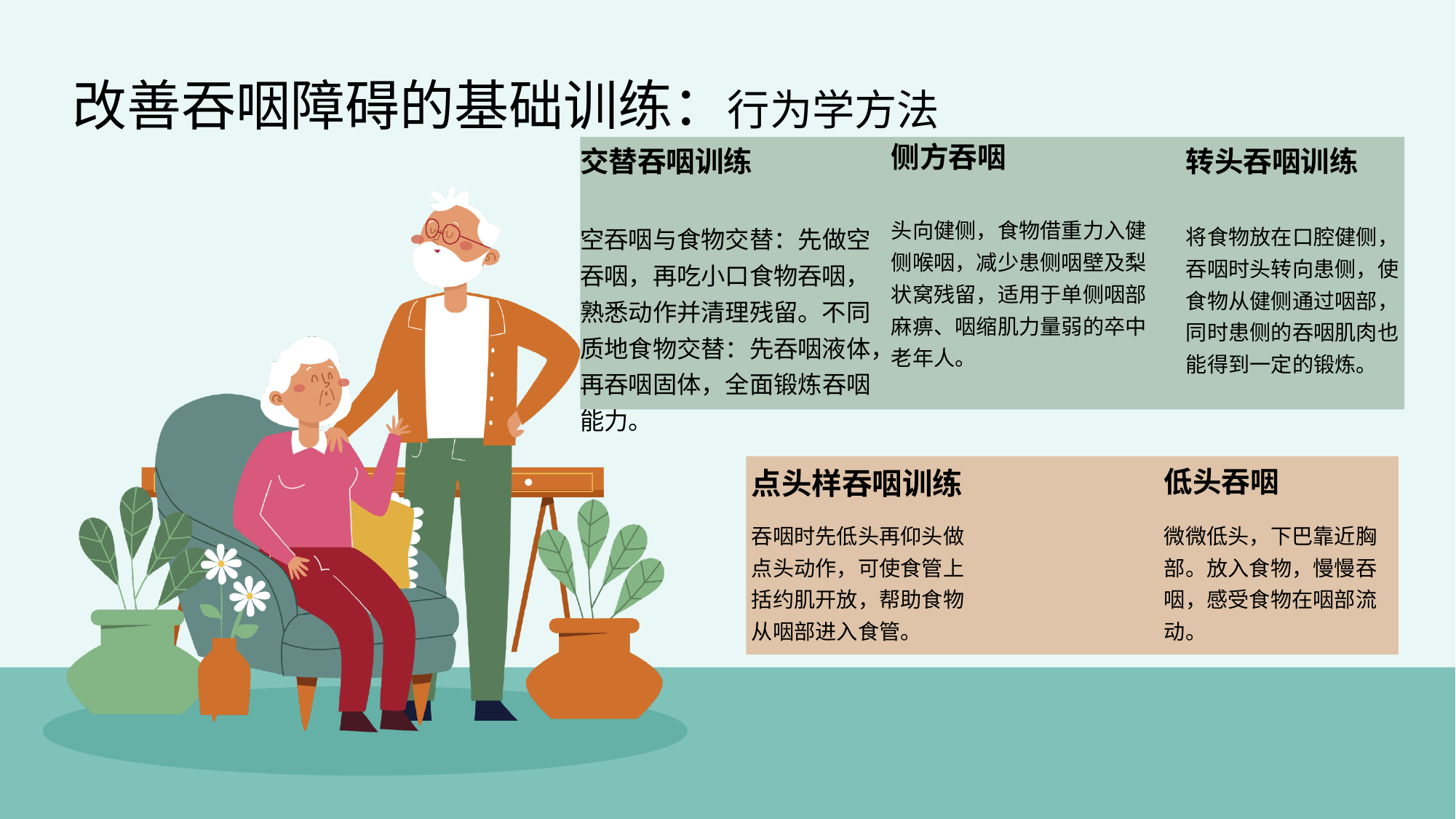

改善吞咽障碍的基础训练：行为学方法
侧方吞咽

交替吞咽训练
转头吞咽训练
头向健侧，食物借重力入健侧喉咽，减少患侧咽壁及梨状窝残留，适用于单侧咽部麻痹、咽缩肌力量弱的卒中老年人。
空吞咽与食物交替：先做空吞咽，再吃小口食物吞咽，熟悉动作并清理残留。不同质地食物交替：先吞咽液体，再吞咽固体，全面锻炼吞咽能力。
将食物放在口腔健侧，吞咽时头转向患侧，使食物从健侧通过咽部，同时患侧的吞咽肌肉也能得到一定的锻炼。

点头样吞咽训练
低头吞咽
吞咽时先低头再仰头做点头动作，可使食管上括约肌开放，帮助食物从咽部进入食管。
微微低头，下巴靠近胸部。放入食物，慢慢吞咽，感受食物在咽部流动。